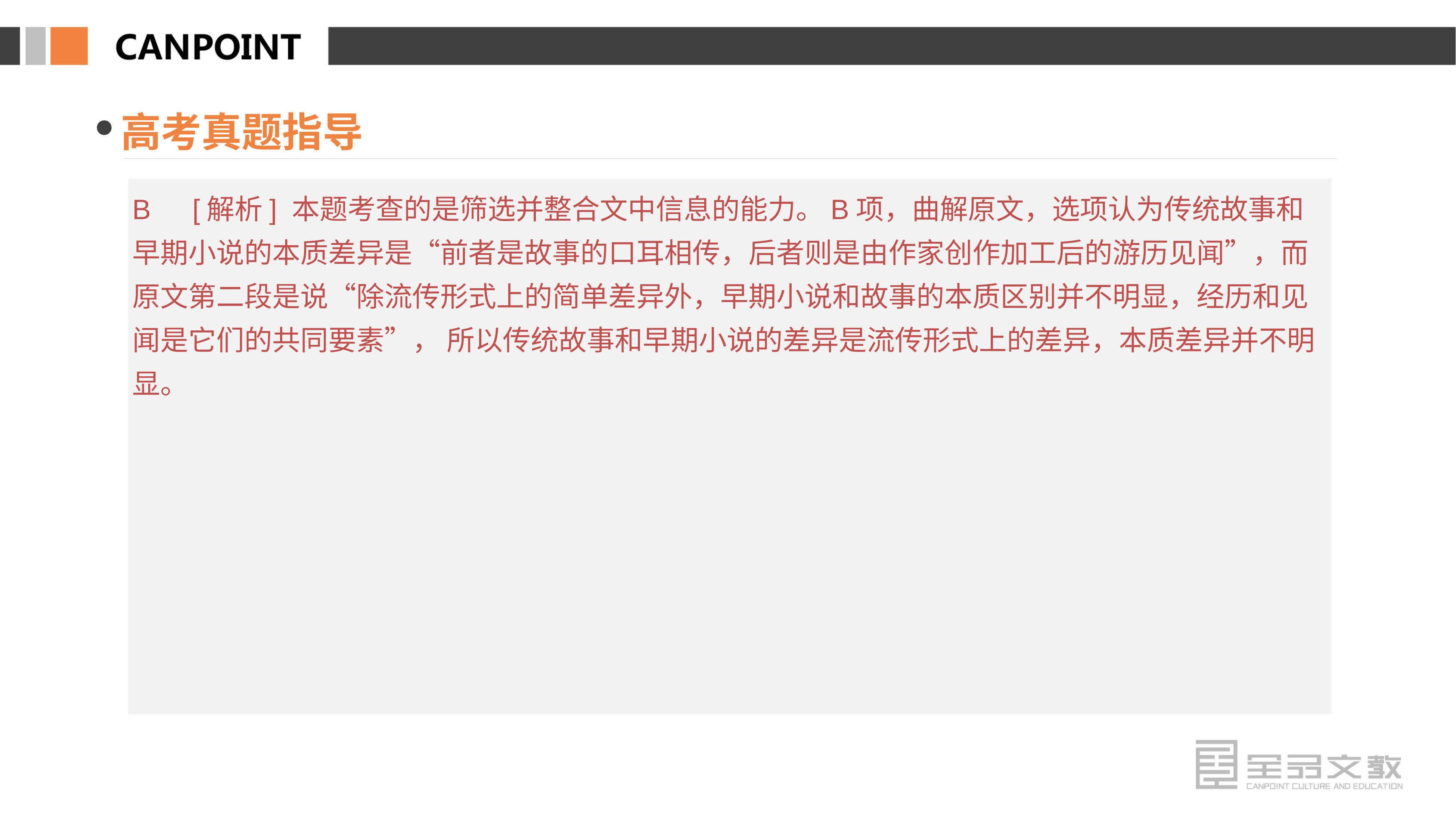

高考真题指导

B　[解析] 本题考查的是筛选并整合文中信息的能力。B项，曲解原文，选项认为传统故事和早期小说的本质差异是“前者是故事的口耳相传，后者则是由作家创作加工后的游历见闻”，而原文第二段是说“除流传形式上的简单差异外，早期小说和故事的本质区别并不明显，经历和见闻是它们的共同要素”， 所以传统故事和早期小说的差异是流传形式上的差异，本质差异并不明显。